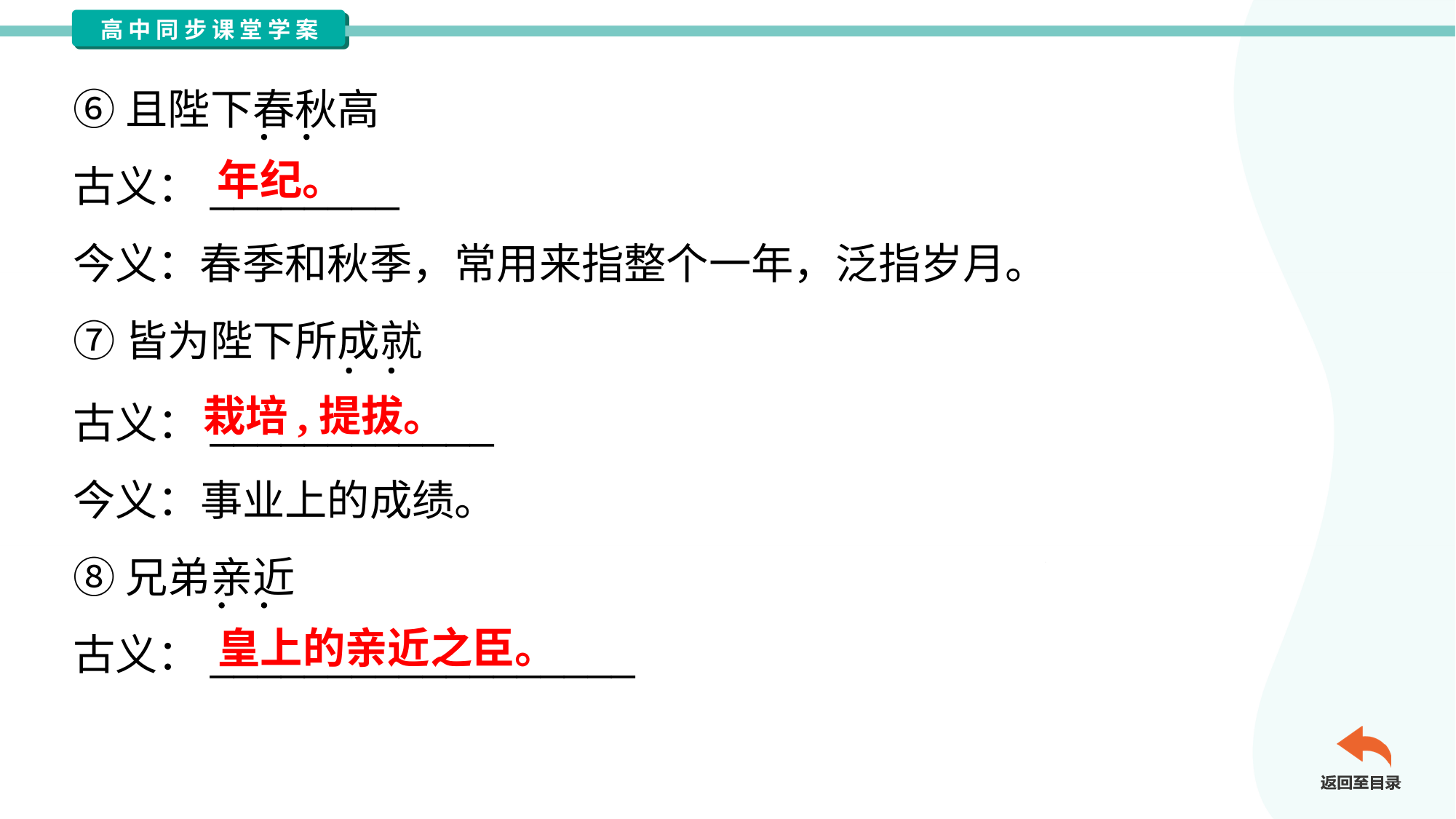

⑥且陛下春秋高
古义：________
今义：春季和秋季，常用来指整个一年，泛指岁月。
⑦皆为陛下所成就
年纪。

栽培,提拔。

古义：____________
今义：事业上的成绩。
⑧兄弟亲近
古义：__________________

皇上的亲近之臣。